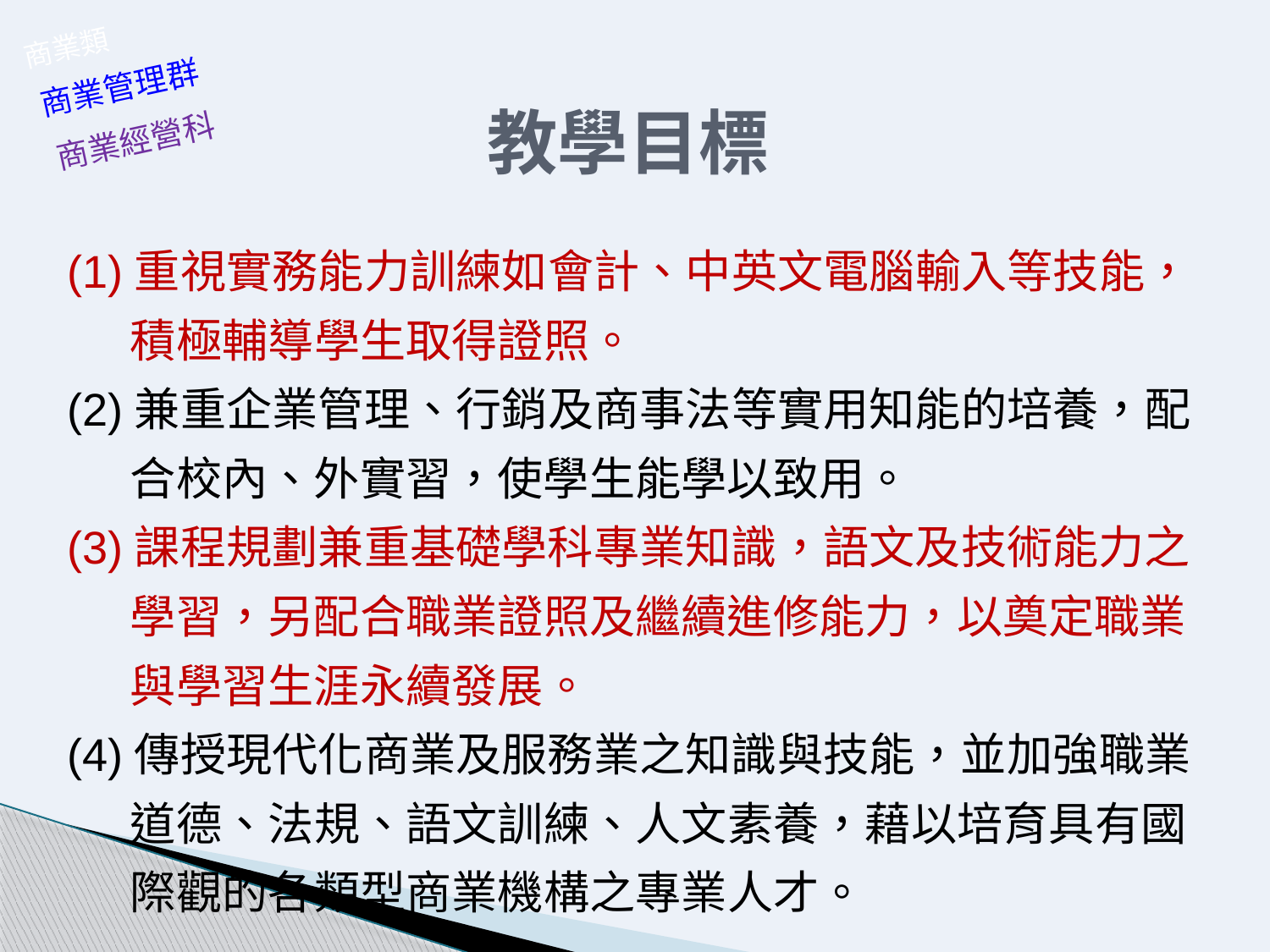

教學目標
商業類

商業管理群
商業經營科
(1)重視實務能力訓練如會計、中英文電腦輸入等技能，
     積極輔導學生取得證照。
(2)兼重企業管理、行銷及商事法等實用知能的培養，配
     合校內、外實習，使學生能學以致用。
(3)課程規劃兼重基礎學科專業知識，語文及技術能力之
     學習，另配合職業證照及繼續進修能力，以奠定職業
     與學習生涯永續發展。
(4)傳授現代化商業及服務業之知識與技能，並加強職業
     道德、法規、語文訓練、人文素養，藉以培育具有國
     際觀的各類型商業機構之專業人才。